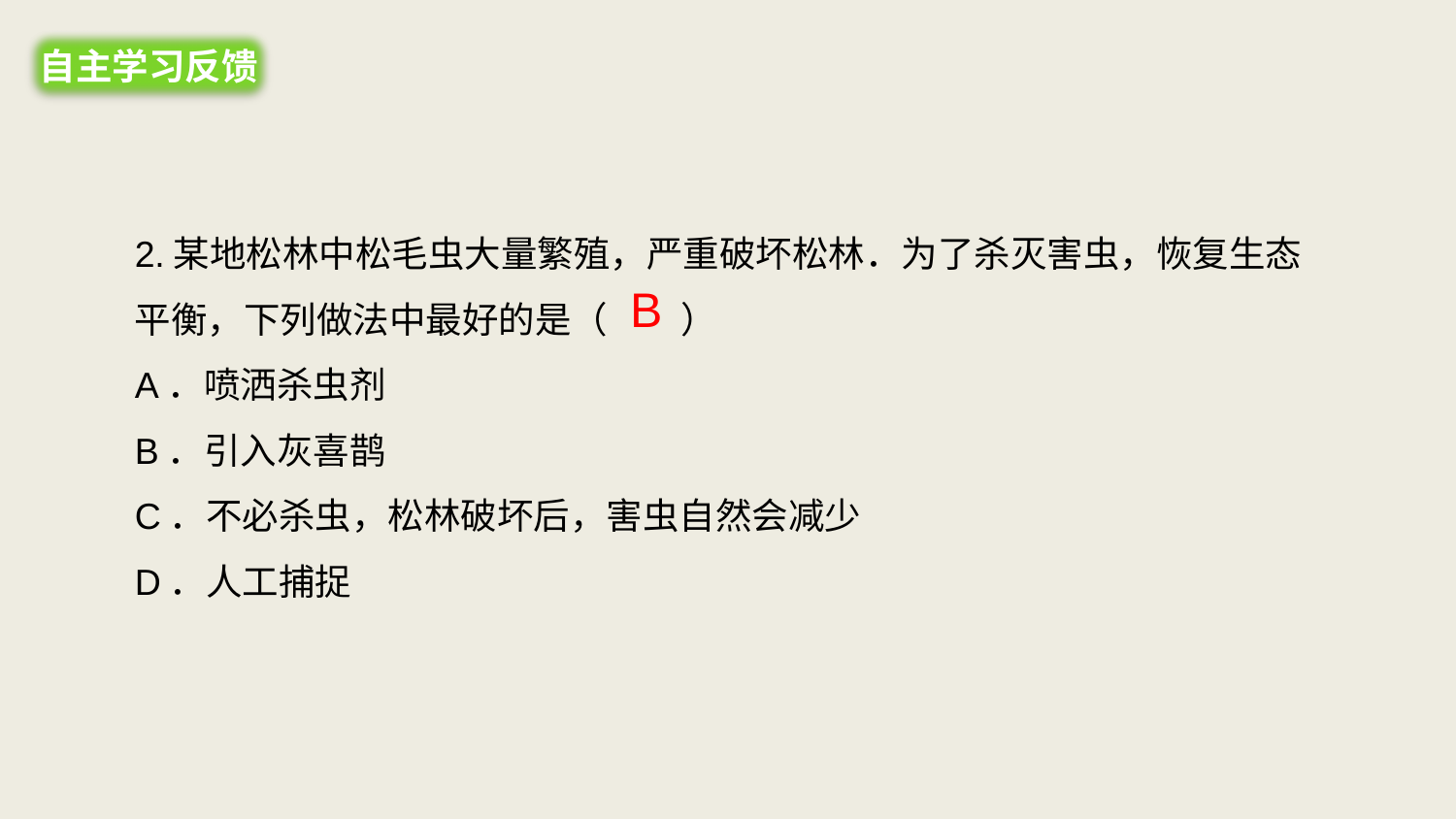

自主学习反馈
2.某地松林中松毛虫大量繁殖，严重破坏松林．为了杀灭害虫，恢复生态平衡，下列做法中最好的是（　　）
A．喷洒杀虫剂
B．引入灰喜鹊
C．不必杀虫，松林破坏后，害虫自然会减少
D．人工捕捉
B